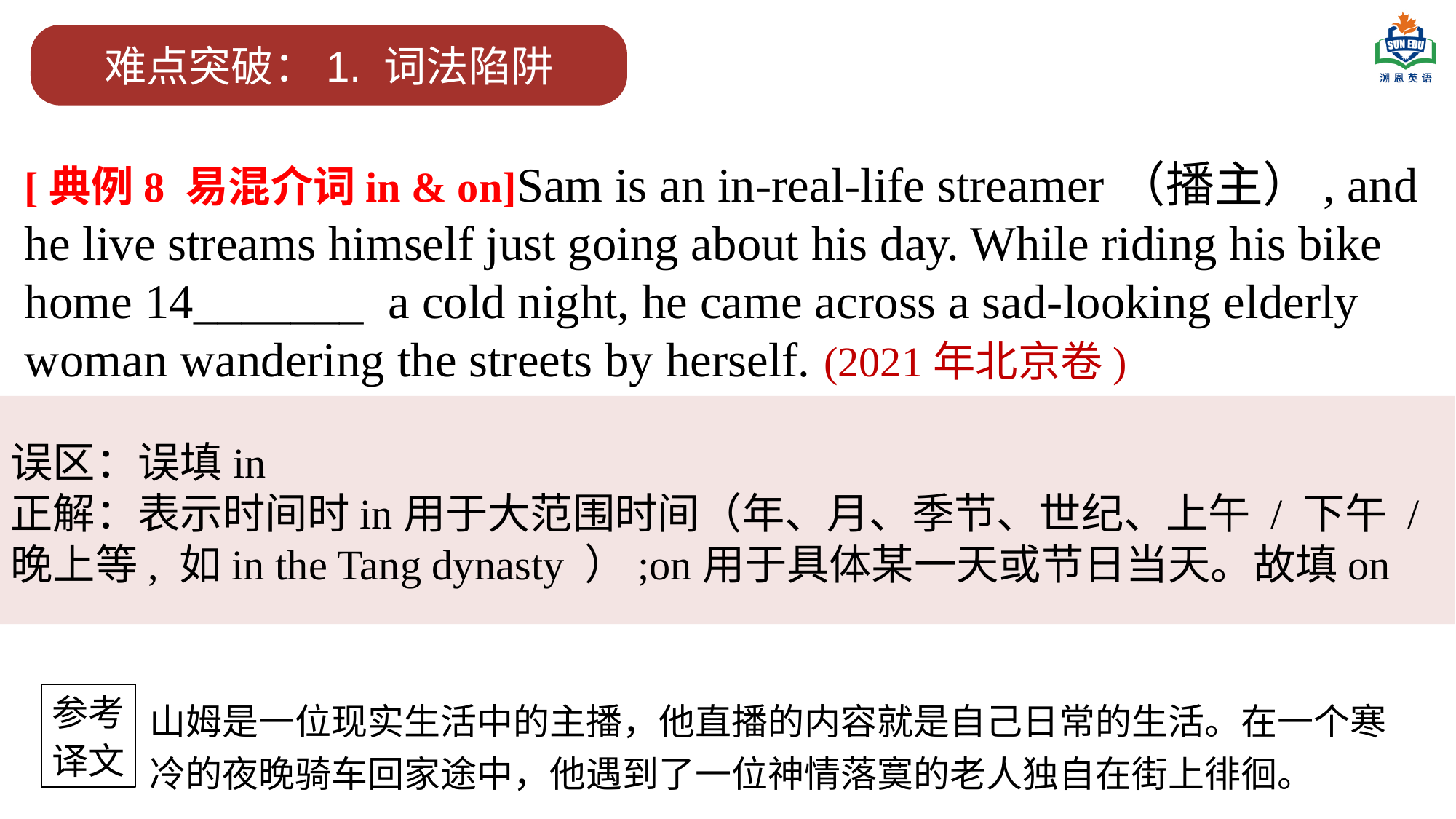

难点突破：1. 词法陷阱
[典例8 易混介词in & on]Sam is an in-real-life streamer（播主）, and he live streams himself just going about his day. While riding his bike home 14_______  a cold night, he came across a sad-looking elderly woman wandering the streets by herself. (2021年北京卷)

误区：误填in
正解：表示时间时in用于大范围时间（年、月、季节、世纪、上午 / 下午 / 晚上等, 如in the Tang dynasty ）;on用于具体某一天或节日当天。故填on
参考
译文
山姆是一位现实生活中的主播，他直播的内容就是自己日常的生活。在一个寒冷的夜晚骑车回家途中，他遇到了一位神情落寞的老人独自在街上徘徊。